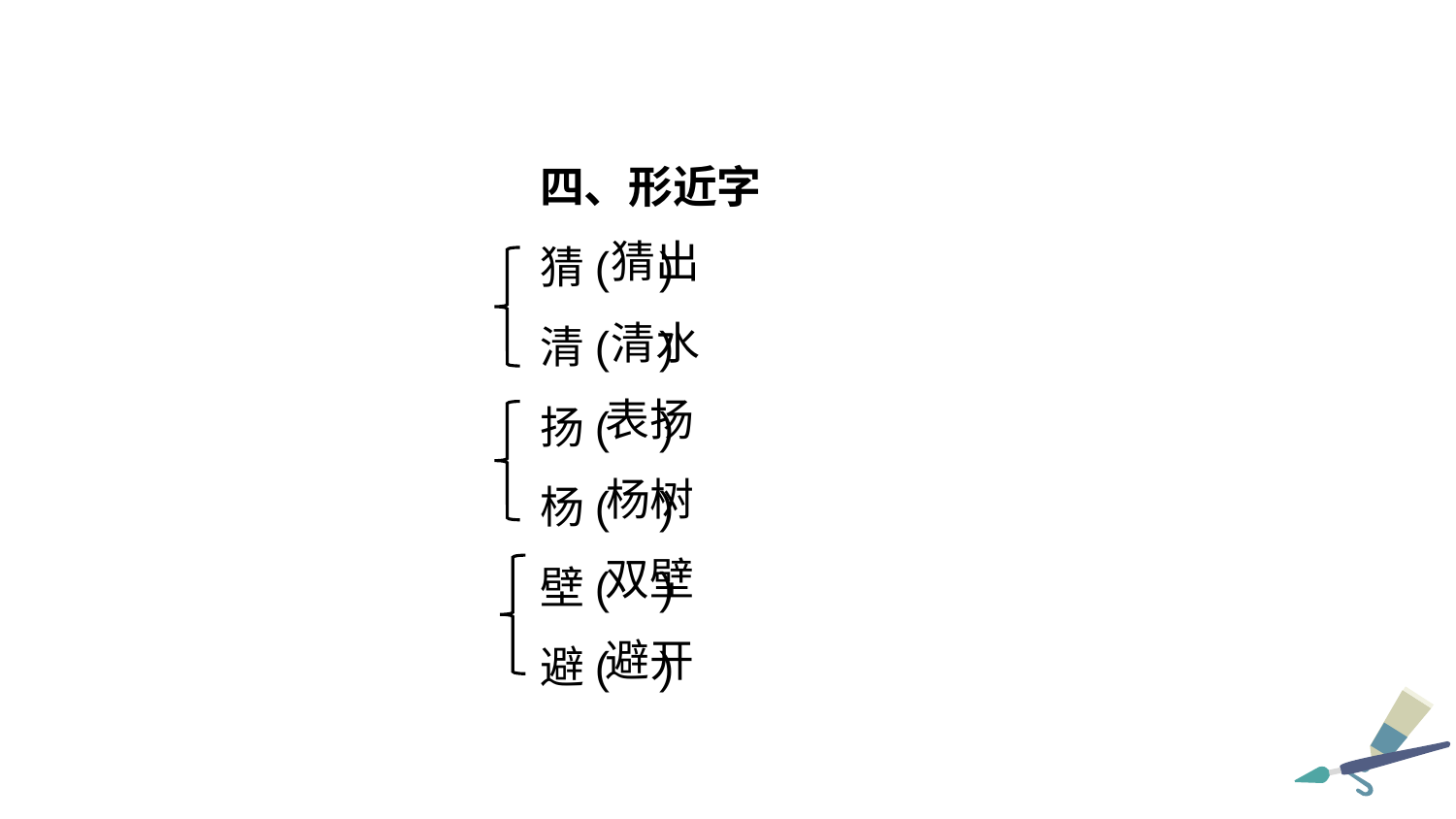

四、形近字
猜(    )
清(    )
扬(    )
杨(    )
壁(    )
避(    )
猜出

清水
表扬

杨树
双壁

避开